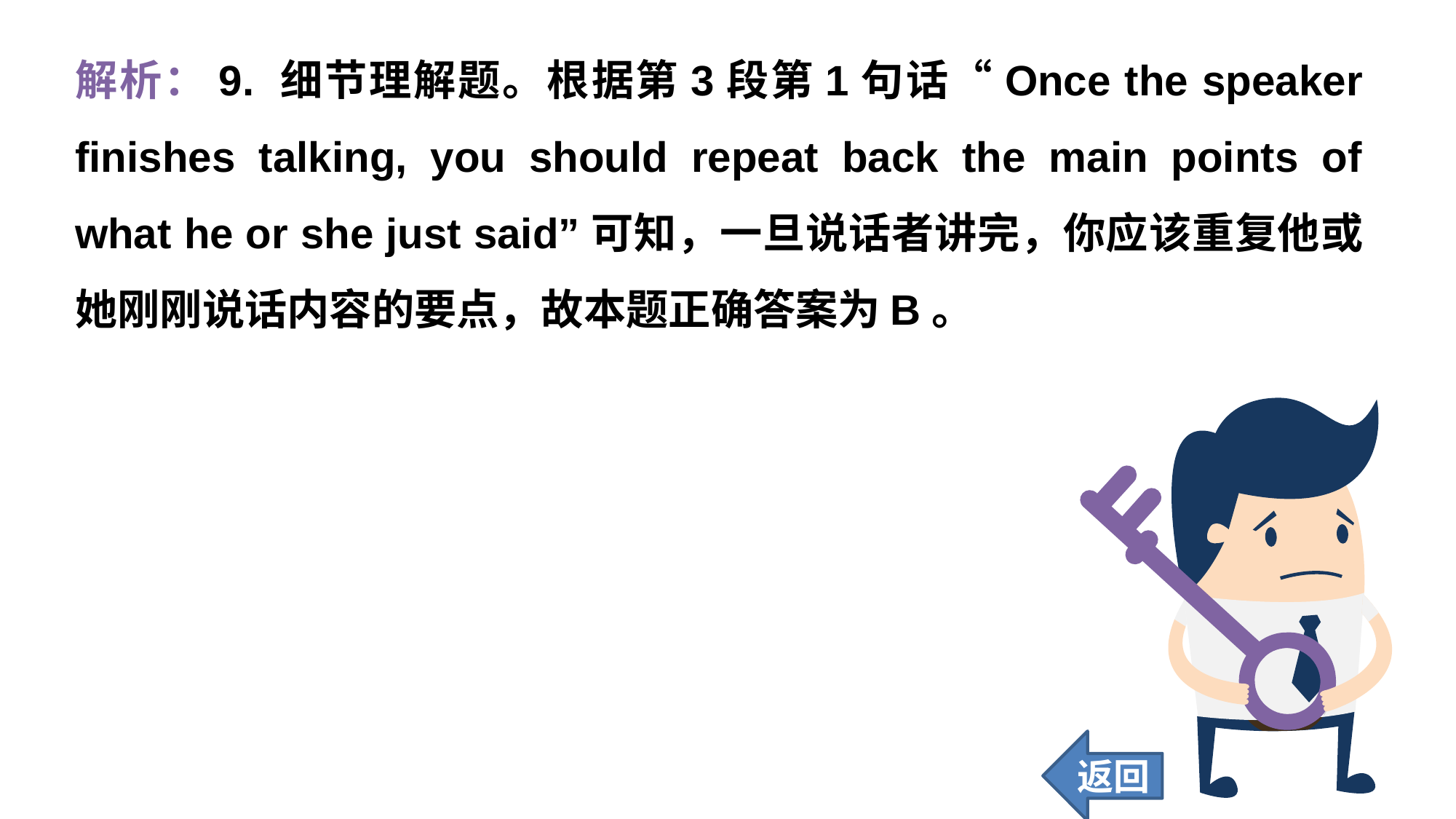

解析：9. 细节理解题。根据第3段第1句话“Once the speaker finishes talking, you should repeat back the main points of what he or she just said”可知，一旦说话者讲完，你应该重复他或她刚刚说话内容的要点，故本题正确答案为B。

返回
203